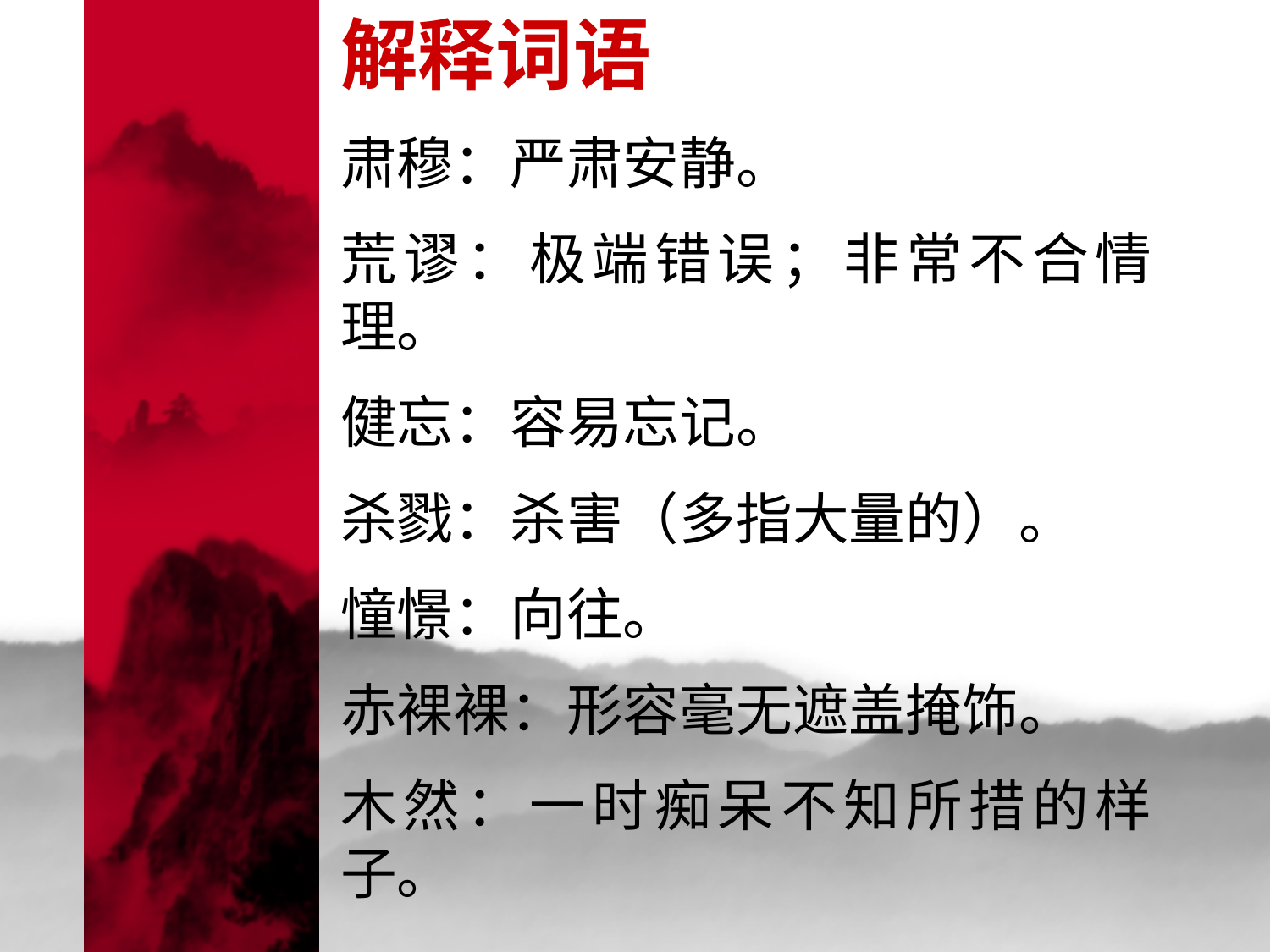

解释词语
肃穆：严肃安静。
荒谬：极端错误；非常不合情理。
健忘：容易忘记。
杀戮：杀害（多指大量的）。
憧憬：向往。
赤裸裸：形容毫无遮盖掩饰。
木然：一时痴呆不知所措的样子。